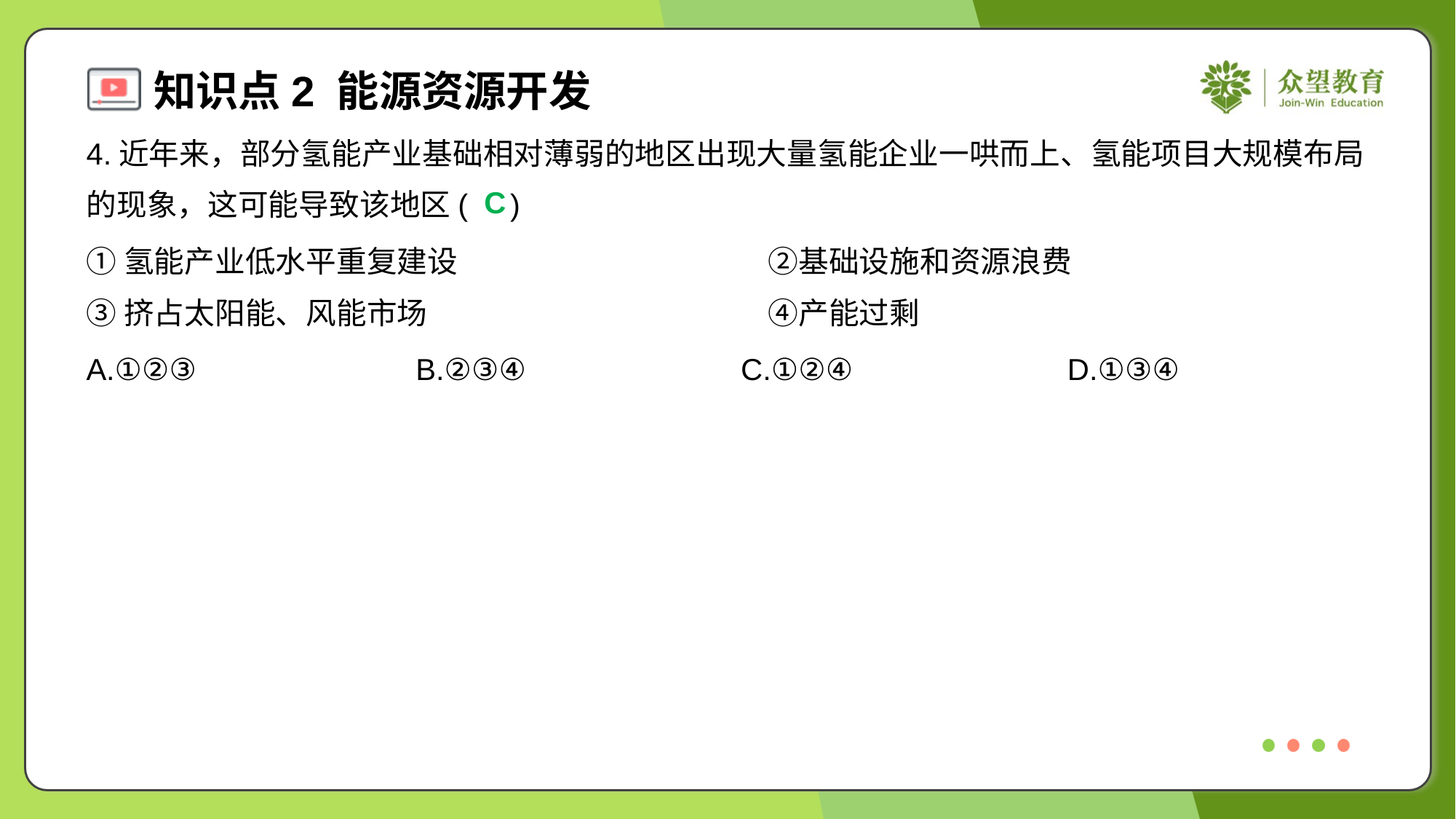

4.近年来，部分氢能产业基础相对薄弱的地区出现大量氢能企业一哄而上、氢能项目大规模布局
的现象，这可能导致该地区(     )
C
①氢能产业低水平重复建设	②基础设施和资源浪费
③挤占太阳能、风能市场	④产能过剩
A.①②③	B.②③④	C.①②④	D.①③④